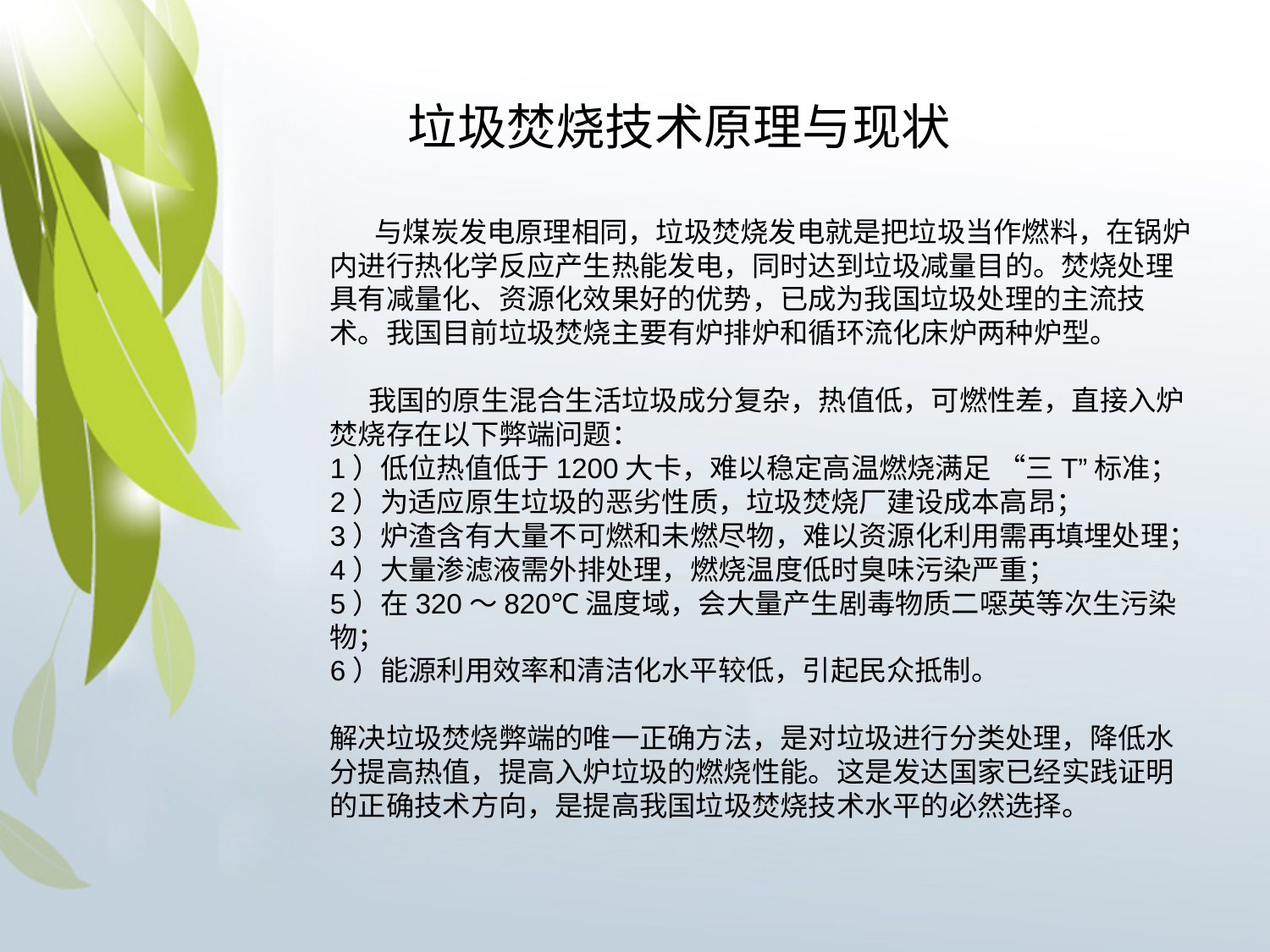

垃圾焚烧技术原理与现状

      与煤炭发电原理相同，垃圾焚烧发电就是把垃圾当作燃料，在锅炉内进行热化学反应产生热能发电，同时达到垃圾减量目的。焚烧处理具有减量化、资源化效果好的优势，已成为我国垃圾处理的主流技术。我国目前垃圾焚烧主要有炉排炉和循环流化床炉两种炉型。

     我国的原生混合生活垃圾成分复杂，热值低，可燃性差，直接入炉焚烧存在以下弊端问题：
1）低位热值低于1200大卡，难以稳定高温燃烧满足 “三T”标准；
2）为适应原生垃圾的恶劣性质，垃圾焚烧厂建设成本高昂；
3）炉渣含有大量不可燃和未燃尽物，难以资源化利用需再填埋处理；
4）大量渗滤液需外排处理，燃烧温度低时臭味污染严重；
5）在320～820℃温度域，会大量产生剧毒物质二噁英等次生污染物；
6）能源利用效率和清洁化水平较低，引起民众抵制。

解决垃圾焚烧弊端的唯一正确方法，是对垃圾进行分类处理，降低水分提高热值，提高入炉垃圾的燃烧性能。这是发达国家已经实践证明的正确技术方向，是提高我国垃圾焚烧技术水平的必然选择。